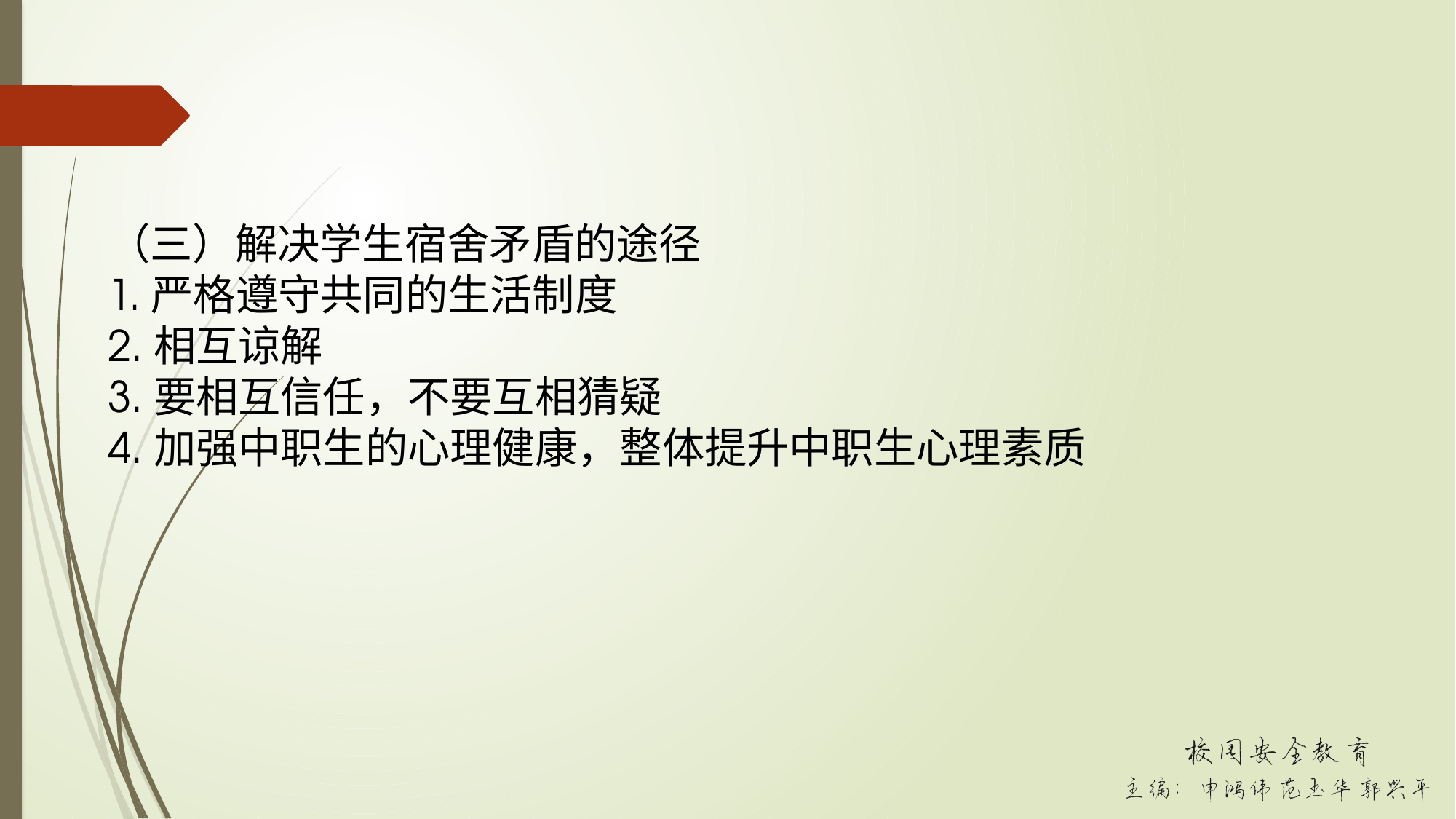

（三）解决学生宿舍矛盾的途径
1.严格遵守共同的生活制度
2.相互谅解
3.要相互信任，不要互相猜疑
4.加强中职生的心理健康，整体提升中职生心理素质